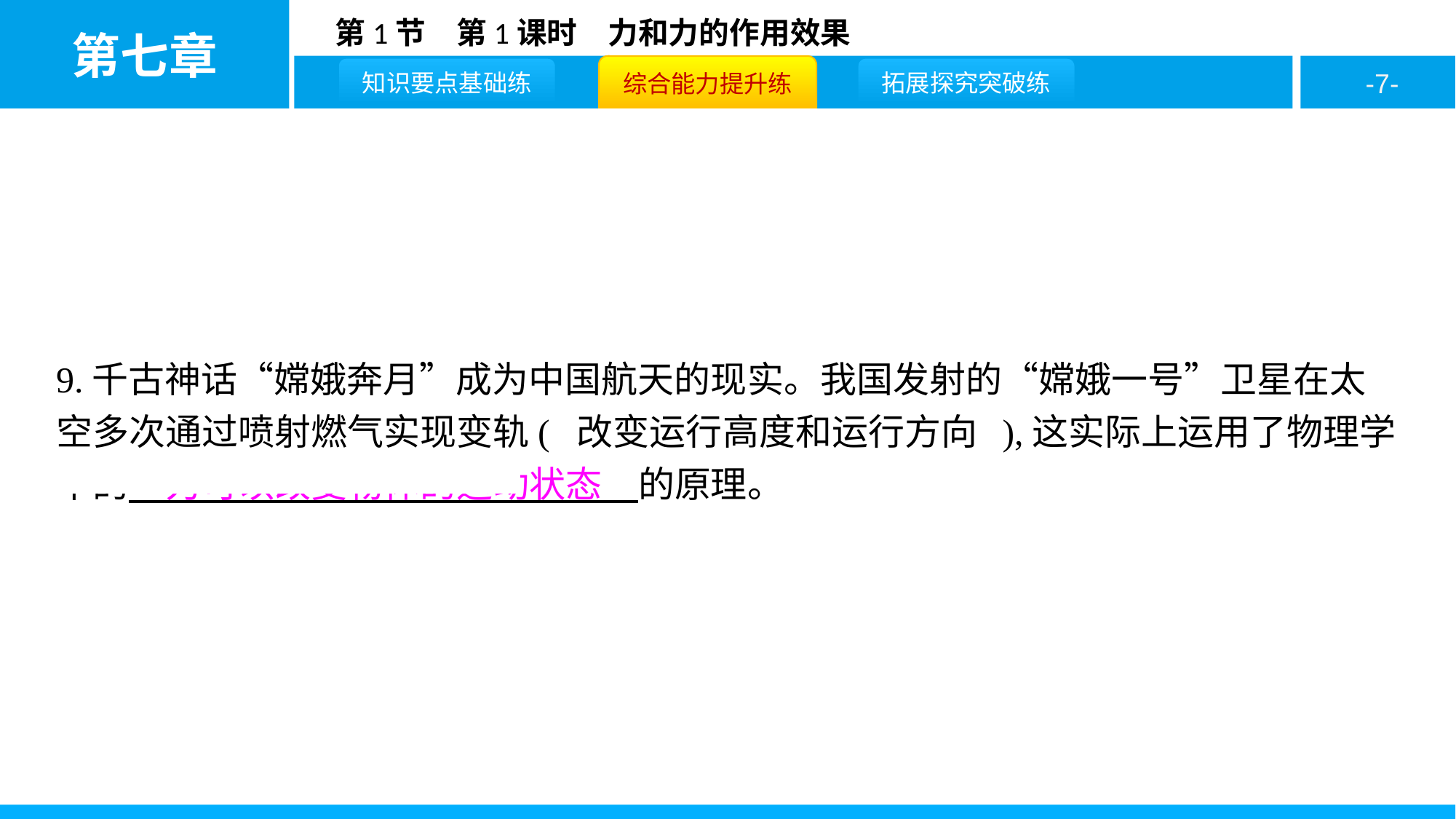

9.千古神话“嫦娥奔月”成为中国航天的现实。我国发射的“嫦娥一号”卫星在太空多次通过喷射燃气实现变轨(  改变运行高度和运行方向  ),这实际上运用了物理学中的　力可以改变物体的运动状态　的原理。